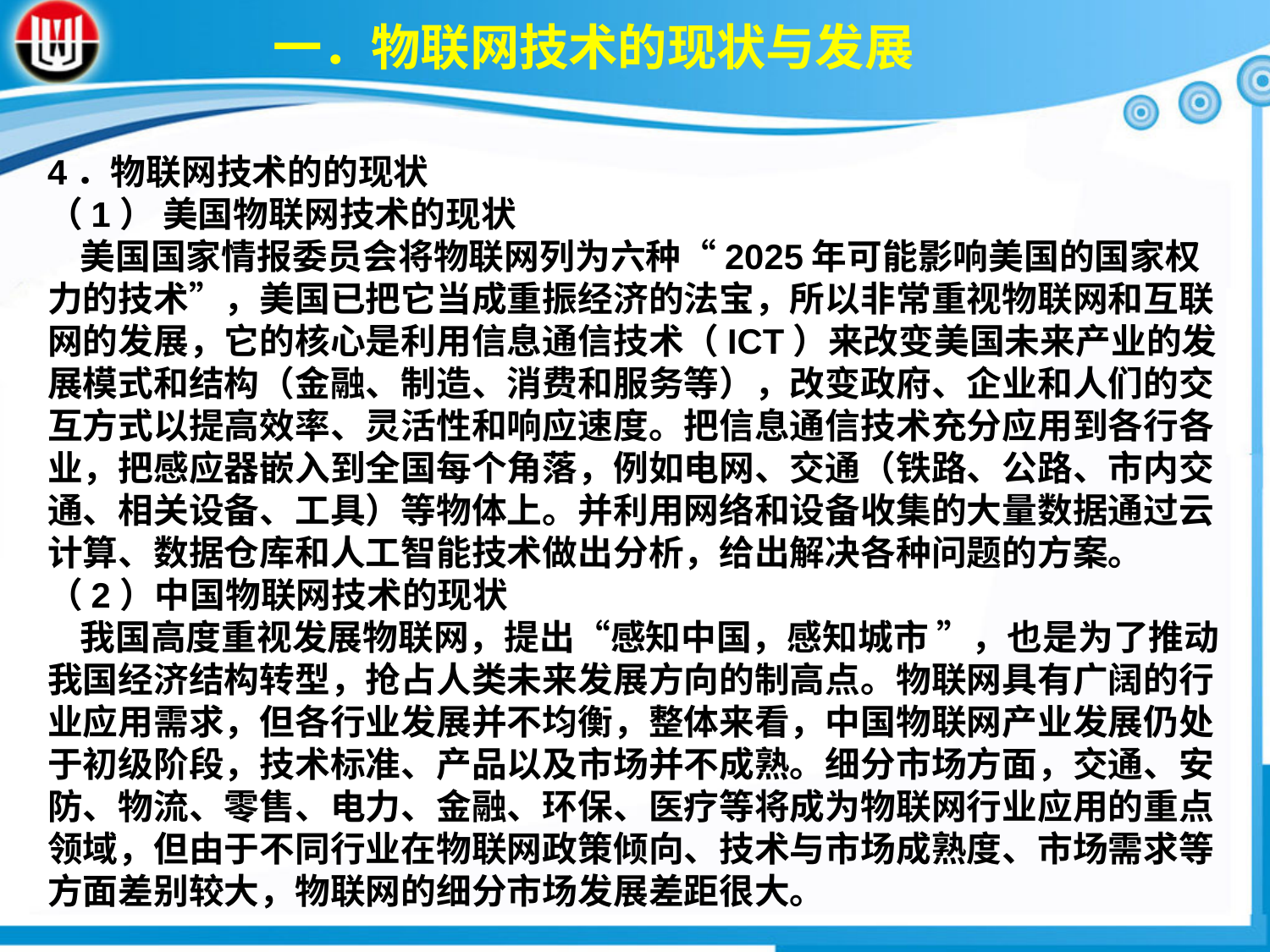

一．物联网技术的现状与发展
4．物联网技术的的现状（1） 美国物联网技术的现状   美国国家情报委员会将物联网列为六种“2025年可能影响美国的国家权力的技术”，美国已把它当成重振经济的法宝，所以非常重视物联网和互联网的发展，它的核心是利用信息通信技术（ICT）来改变美国未来产业的发展模式和结构（金融、制造、消费和服务等），改变政府、企业和人们的交互方式以提高效率、灵活性和响应速度。把信息通信技术充分应用到各行各业，把感应器嵌入到全国每个角落，例如电网、交通（铁路、公路、市内交通、相关设备、工具）等物体上。并利用网络和设备收集的大量数据通过云计算、数据仓库和人工智能技术做出分析，给出解决各种问题的方案。（2）中国物联网技术的现状   我国高度重视发展物联网，提出“感知中国，感知城市 ”，也是为了推动我国经济结构转型，抢占人类未来发展方向的制高点。物联网具有广阔的行业应用需求，但各行业发展并不均衡，整体来看，中国物联网产业发展仍处于初级阶段，技术标准、产品以及市场并不成熟。细分市场方面，交通、安防、物流、零售、电力、金融、环保、医疗等将成为物联网行业应用的重点领域，但由于不同行业在物联网政策倾向、技术与市场成熟度、市场需求等方面差别较大，物联网的细分市场发展差距很大。